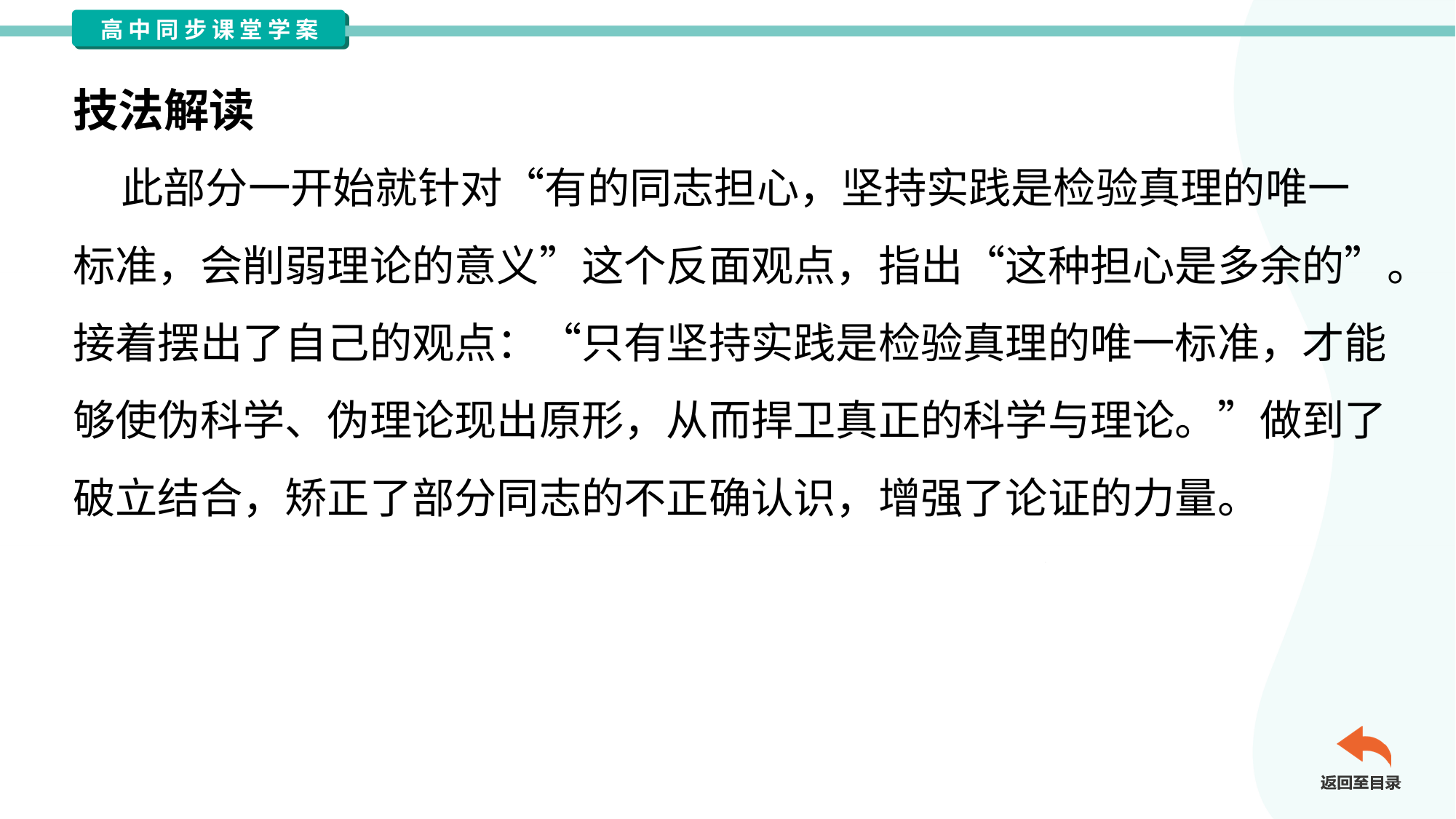

技法解读
    此部分一开始就针对“有的同志担心，坚持实践是检验真理的唯一
标准，会削弱理论的意义”这个反面观点，指出“这种担心是多余的”。
接着摆出了自己的观点：“只有坚持实践是检验真理的唯一标准，才能
够使伪科学、伪理论现出原形，从而捍卫真正的科学与理论。”做到了
破立结合，矫正了部分同志的不正确认识，增强了论证的力量。